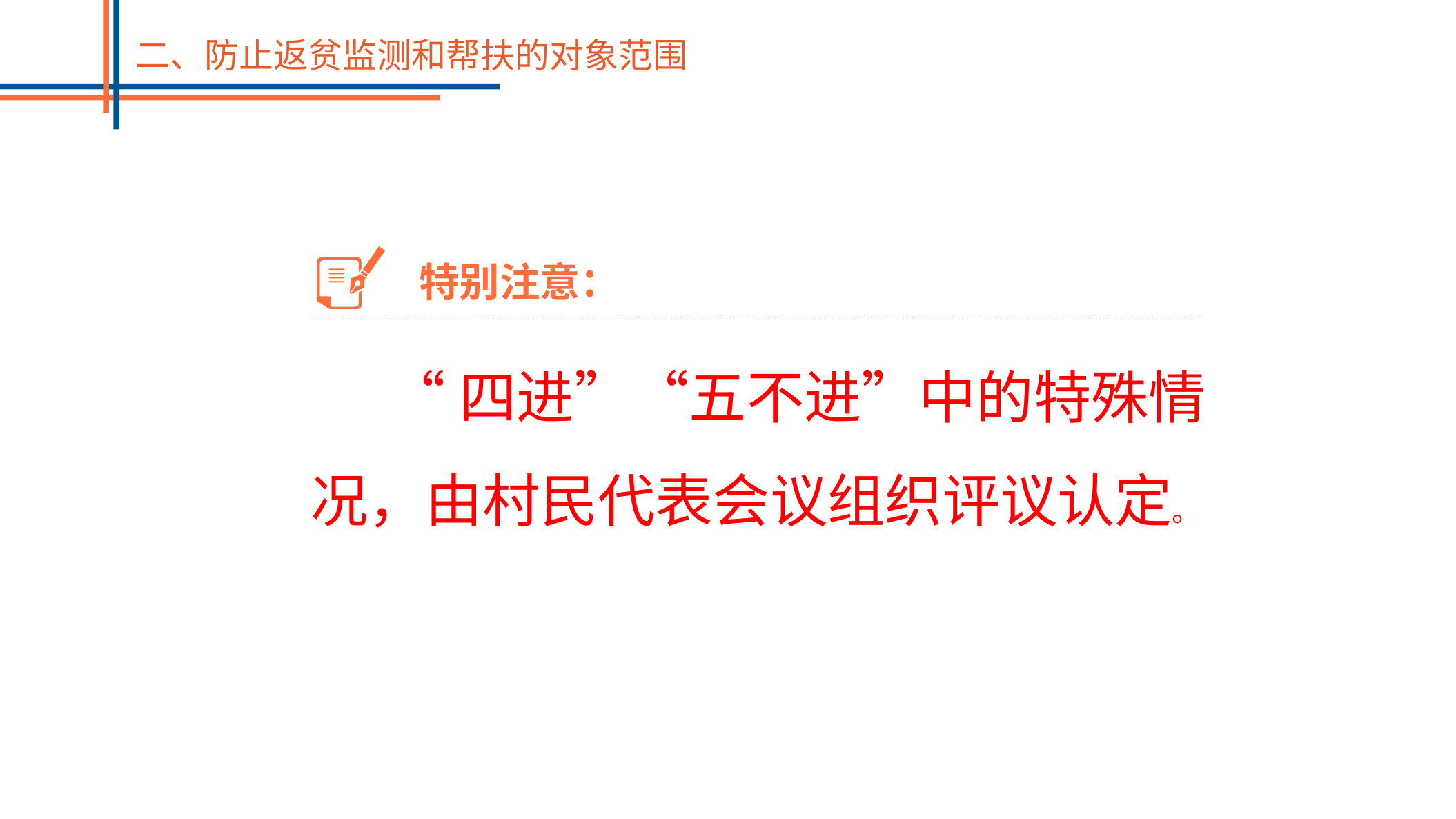

二、防止返贫监测和帮扶的对象范围

特别注意：
      “四进”“五不进”中的特殊情况，由村民代表会议组织评议认定。